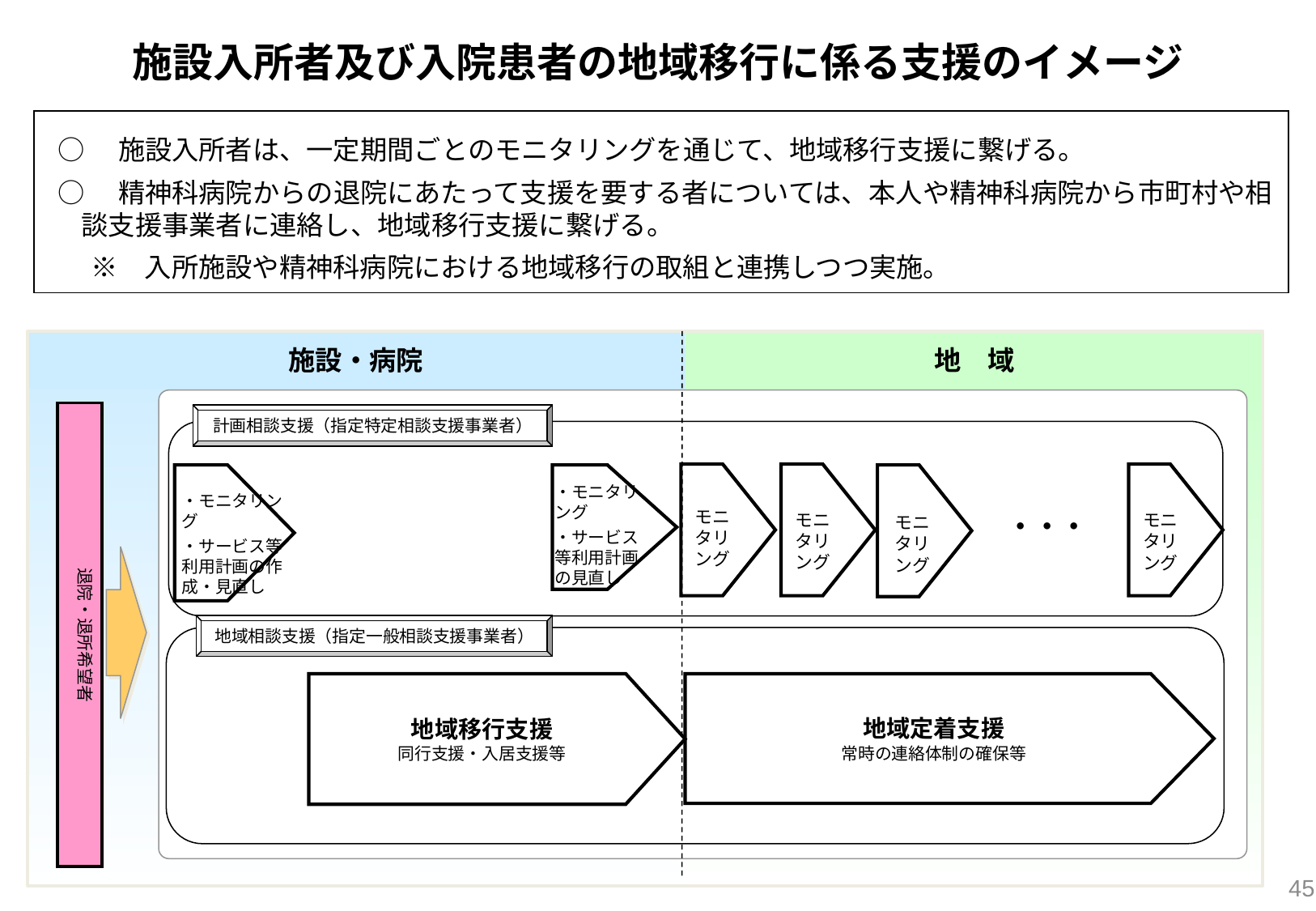

施設入所者及び入院患者の地域移行に係る支援のイメージ
○　施設入所者は、一定期間ごとのモニタリングを通じて、地域移行支援に繋げる。
○　精神科病院からの退院にあたって支援を要する者については、本人や精神科病院から市町村や相談支援事業者に連絡し、地域移行支援に繋げる。
　 ※　入所施設や精神科病院における地域移行の取組と連携しつつ実施。

施設・病院

地　域

退院・退所希望者
計画相談支援（指定特定相談支援事業者）

地域相談支援（指定一般相談支援事業者）

地域移行支援
同行支援・入居支援等
地域定着支援
常時の連絡体制の確保等

・モニタリング
・サービス等利用計画の見直し

モニタリング

モニタリング

モニタリング
・モニタリング
・サービス等利用計画の作成・見直し

・・・
モニタリング
45